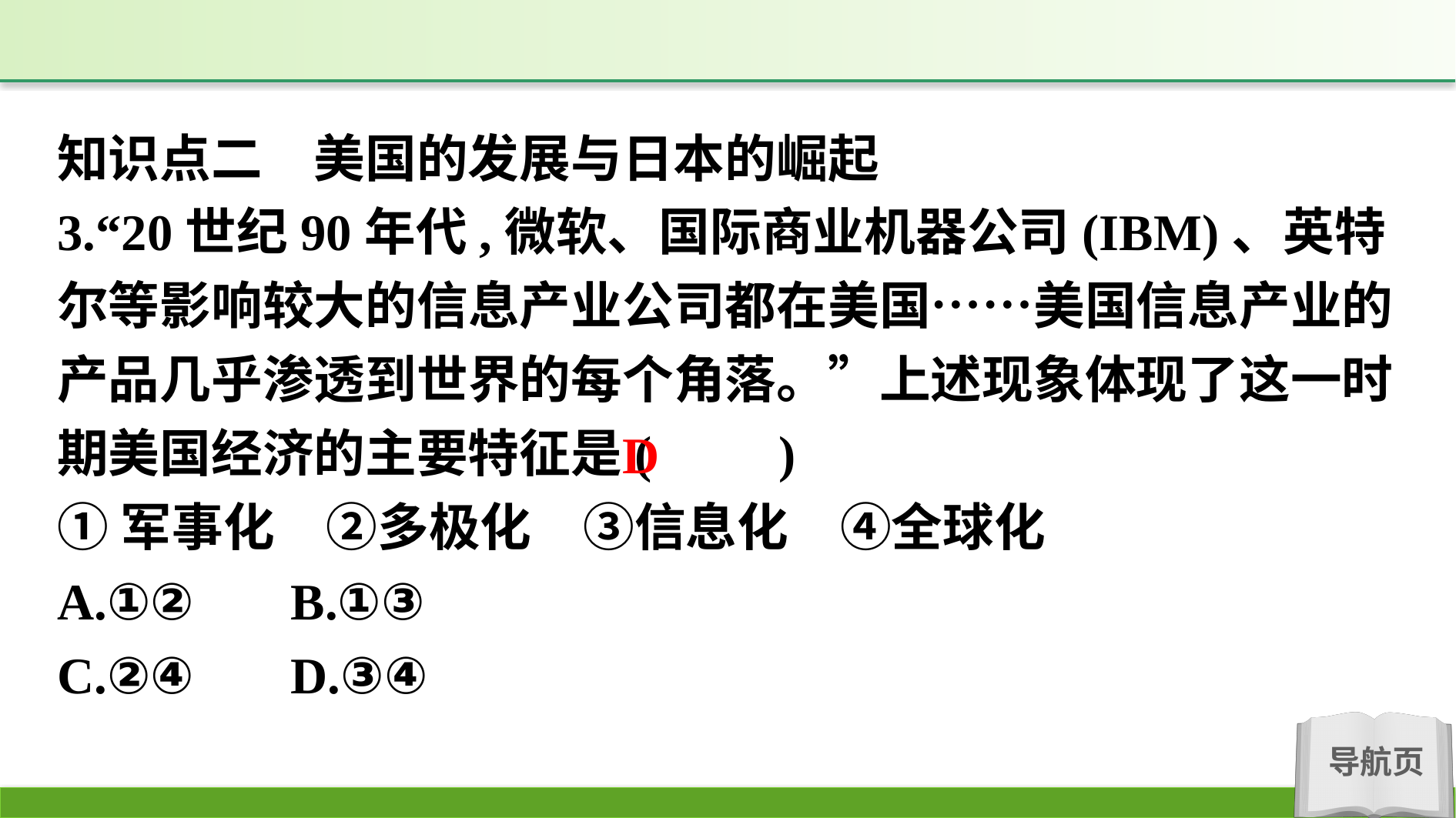

知识点二　美国的发展与日本的崛起
3.“20世纪90年代,微软、国际商业机器公司(IBM)、英特尔等影响较大的信息产业公司都在美国……美国信息产业的产品几乎渗透到世界的每个角落。”上述现象体现了这一时期美国经济的主要特征是(　　)
①军事化　②多极化　③信息化　④全球化
A.①②	B.①③
C.②④	D.③④
D